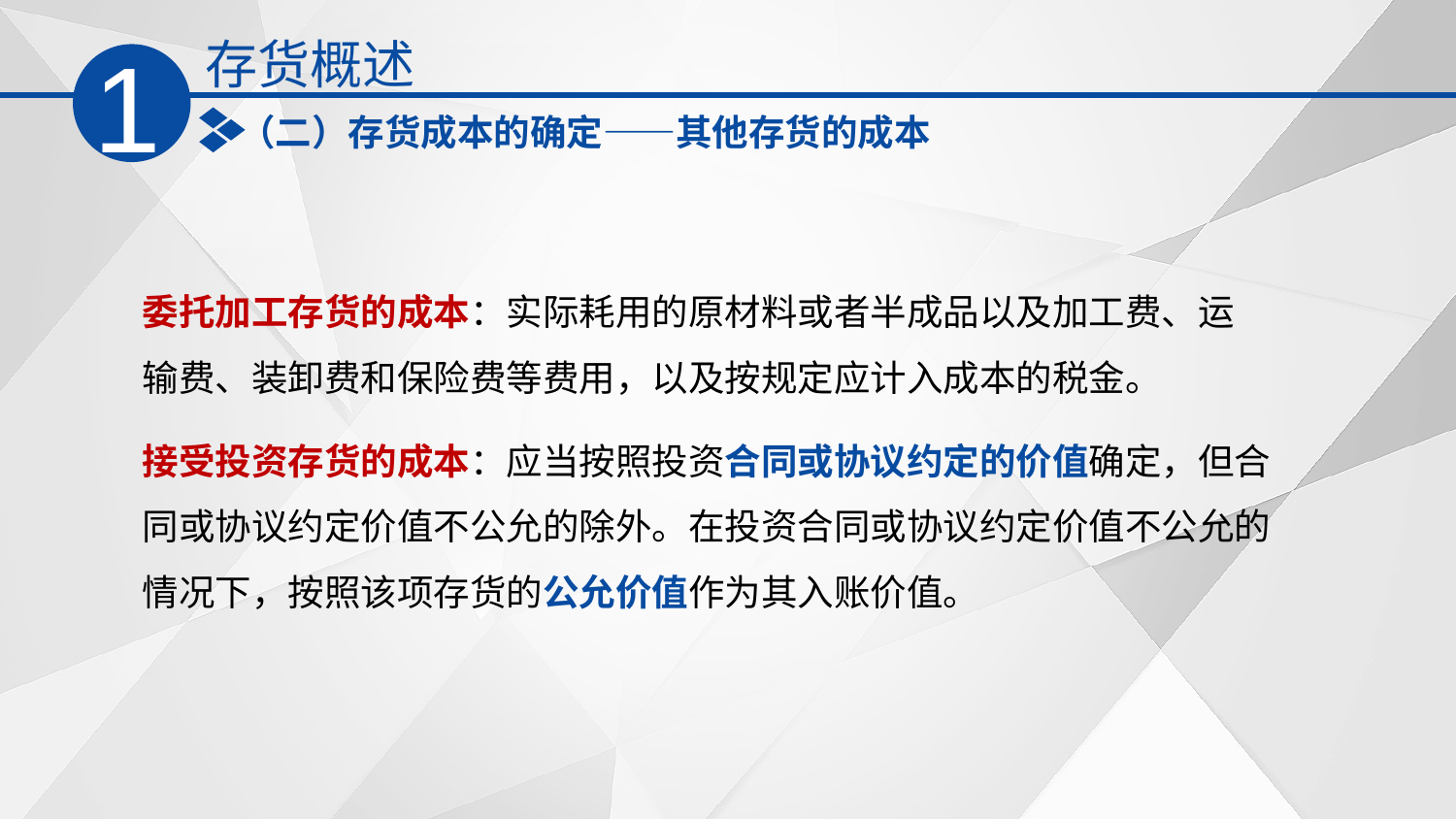

存货概述
1

（二）存货成本的确定——其他存货的成本

委托加工存货的成本：实际耗用的原材料或者半成品以及加工费、运输费、装卸费和保险费等费用，以及按规定应计入成本的税金。
接受投资存货的成本：应当按照投资合同或协议约定的价值确定，但合同或协议约定价值不公允的除外。在投资合同或协议约定价值不公允的情况下，按照该项存货的公允价值作为其入账价值。